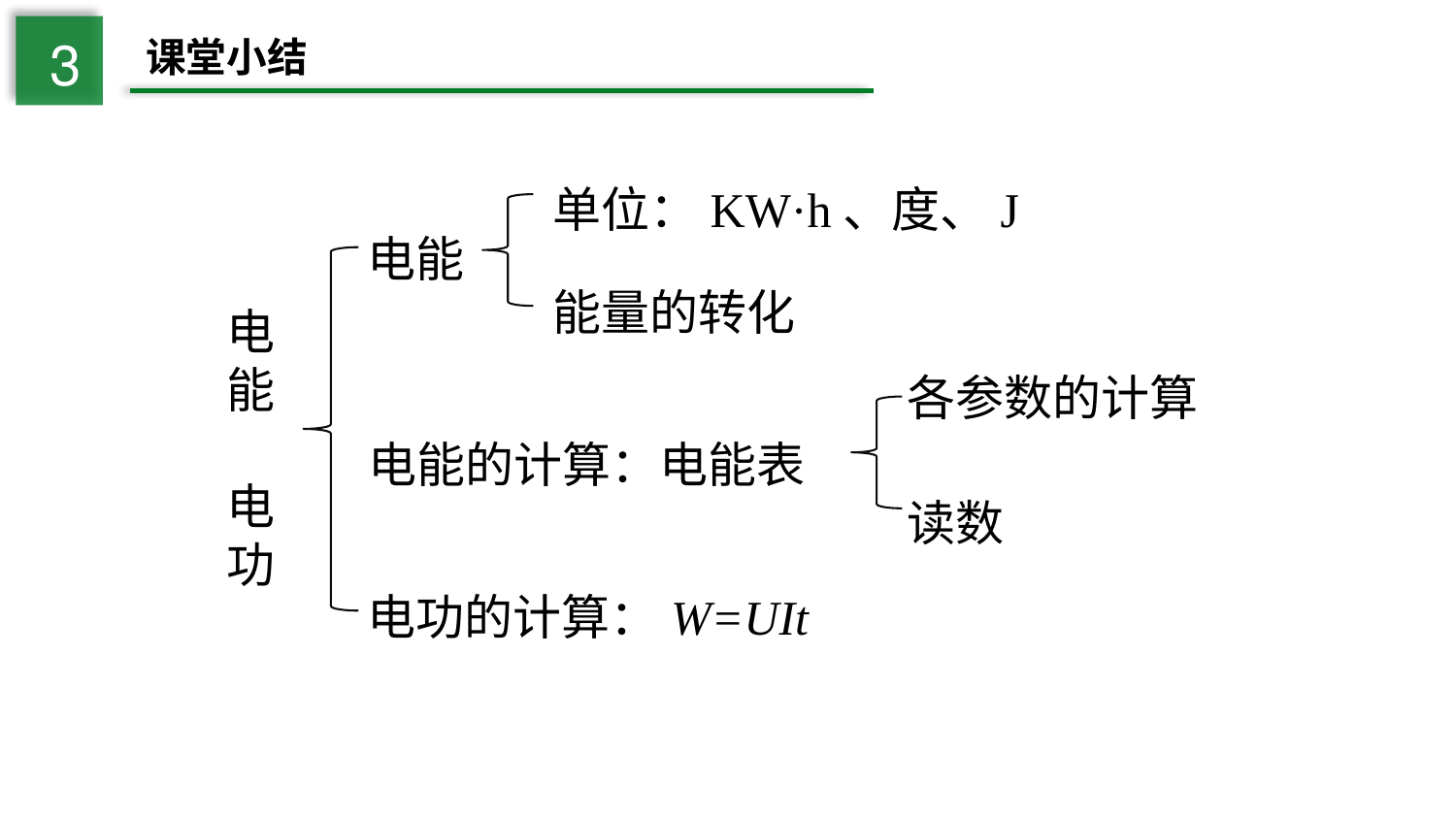

3
课堂小结
单位：KW·h、度、J

电能

能量的转化
电能
电功
各参数的计算

电能的计算：电能表
读数
电功的计算：W=UIt